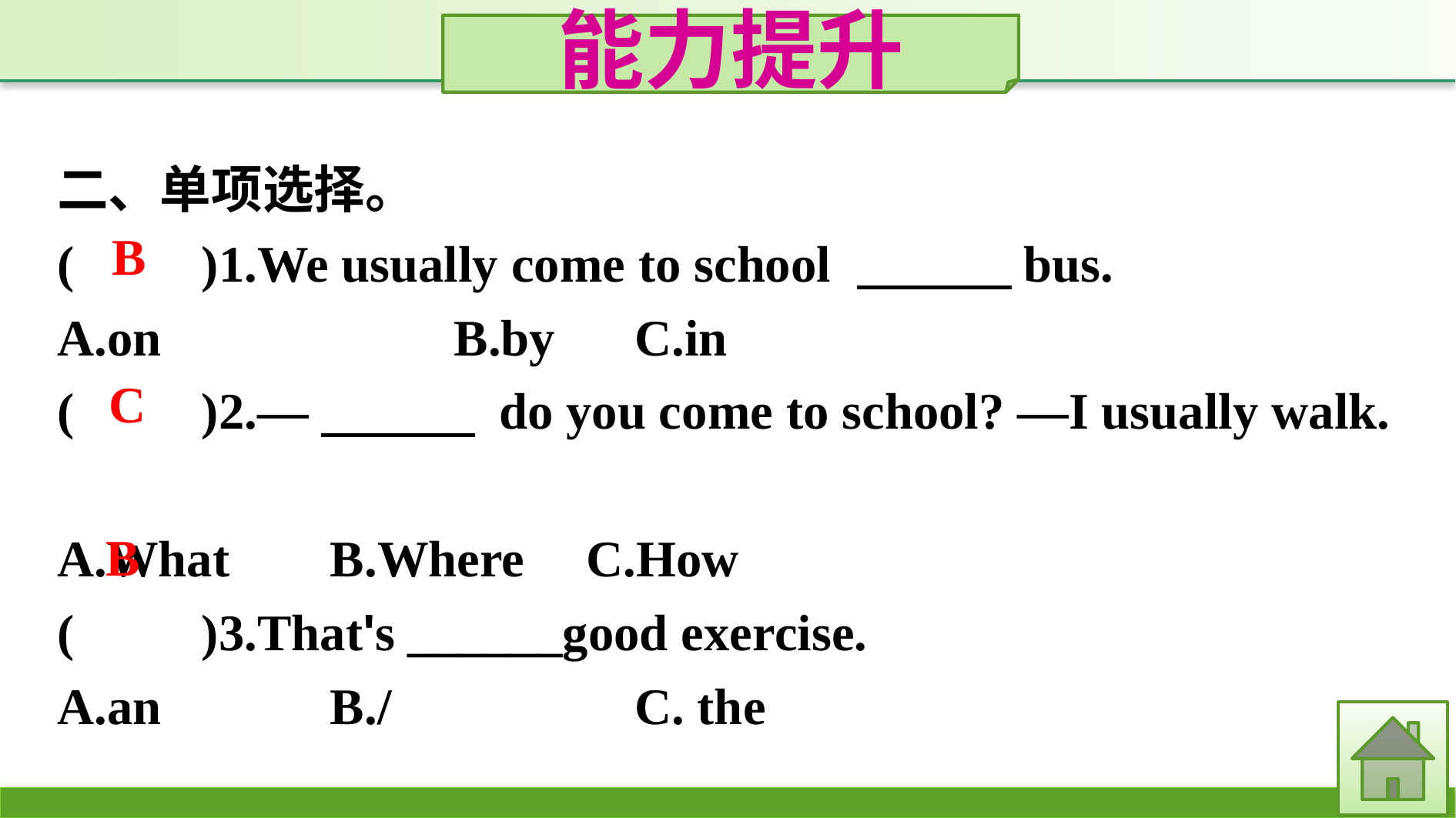

能力提升
二、单项选择。
(　　)1.We usually come to school 　　　bus.
A.on 　　　	B.by 　	C.in
(　　)2.—　　　 do you come to school? —I usually walk.
A.What	B.Where	C.How
(　　)3.That's ______good exercise.
A.an		B./			C. the
B
C
B